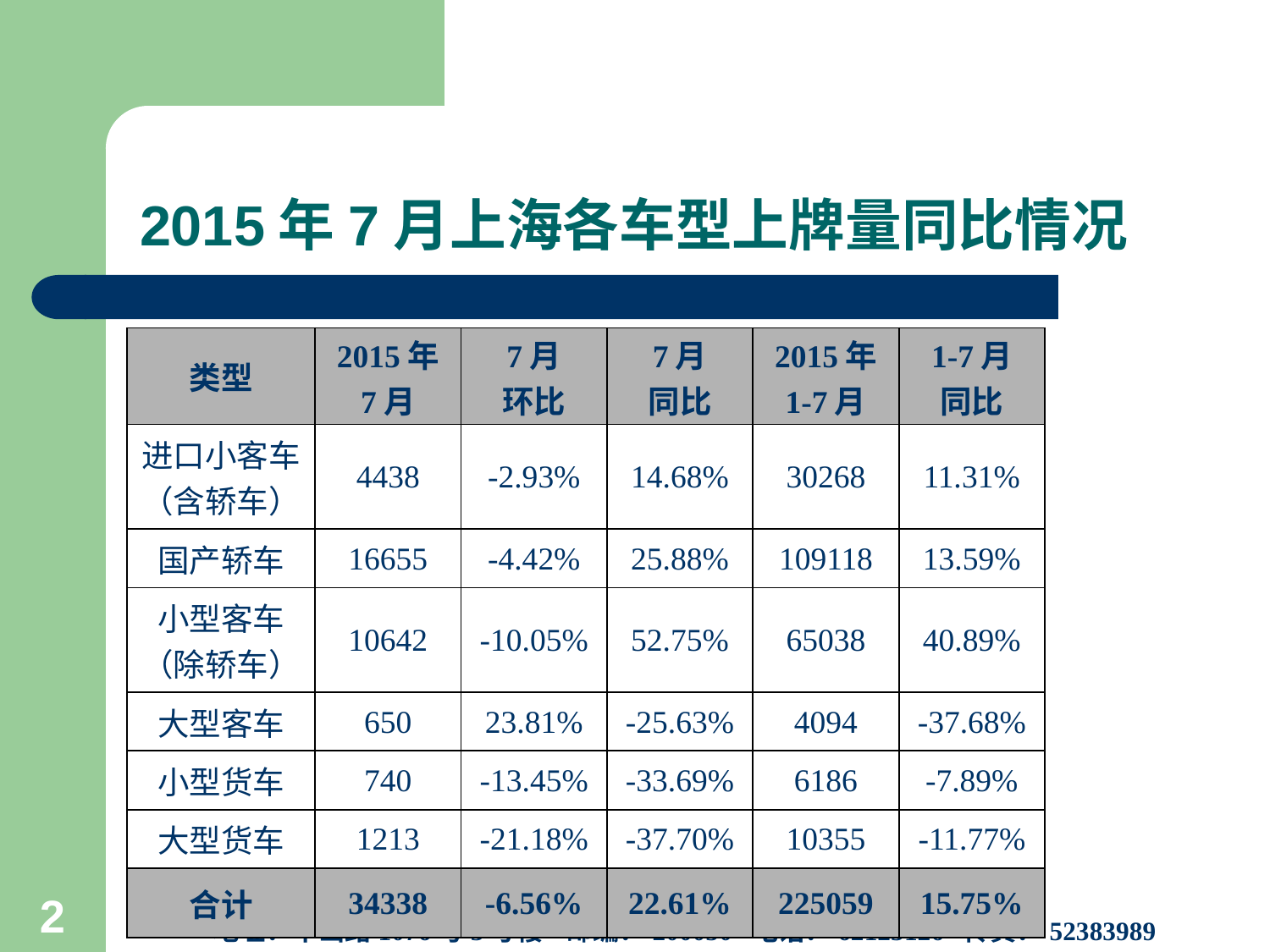

# 2015年7月上海各车型上牌量同比情况

| 类型 | 2015年 7月 | 7月 环比 | 7月 同比 | 2015年 1-7月 | 1-7月 同比 |
| --- | --- | --- | --- | --- | --- |
| 进口小客车 （含轿车） | 4438 | -2.93% | 14.68% | 30268 | 11.31% |
| 国产轿车 | 16655 | -4.42% | 25.88% | 109118 | 13.59% |
| 小型客车 （除轿车） | 10642 | -10.05% | 52.75% | 65038 | 40.89% |
| 大型客车 | 650 | 23.81% | -25.63% | 4094 | -37.68% |
| 小型货车 | 740 | -13.45% | -33.69% | 6186 | -7.89% |
| 大型货车 | 1213 | -21.18% | -37.70% | 10355 | -11.77% |
| 合计 | 34338 | -6.56% | 22.61% | 225059 | 15.75% |
上海市信息中心汽车产业研究室
地址：华山路1076号3号楼    邮编：200050  电话：62123126  传真：52383989
2